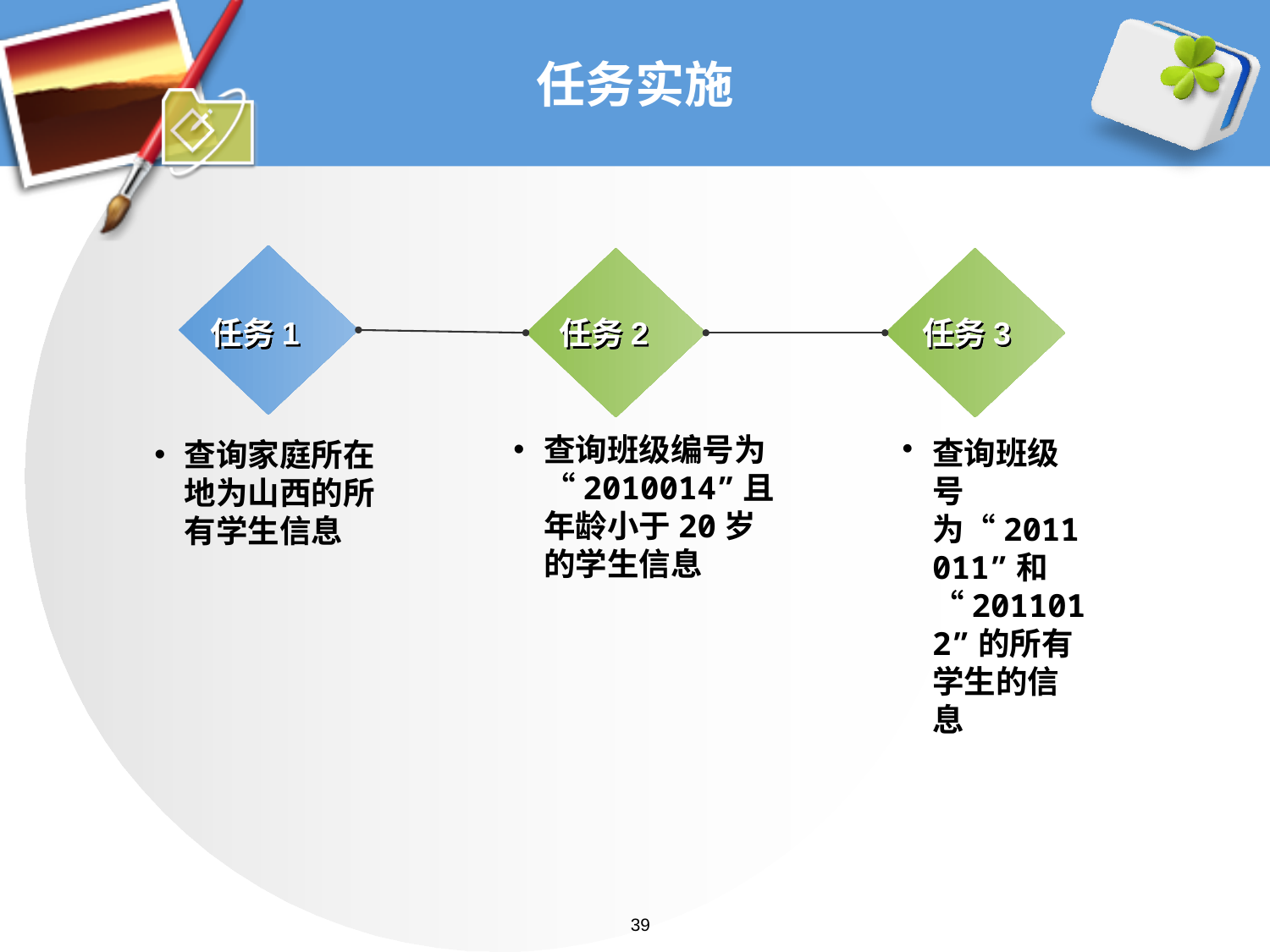

# 任务实施

任务1
任务2
任务3
查询班级编号为“2010014”且年龄小于20岁的学生信息
查询班级号为“2011011”和“2011012”的所有学生的信息
查询家庭所在地为山西的所有学生信息
39